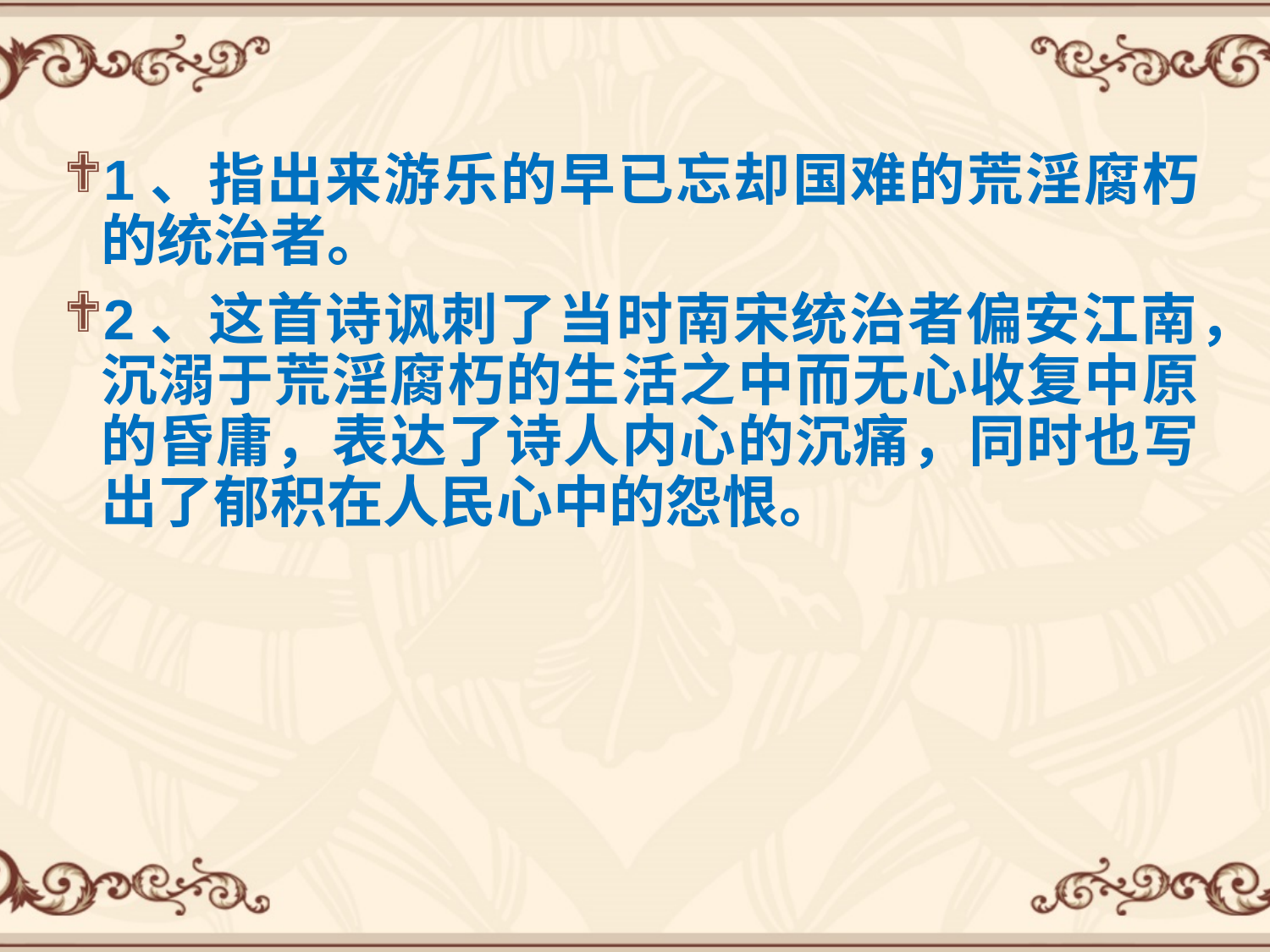

1、指出来游乐的早已忘却国难的荒淫腐朽的统治者。
2、这首诗讽刺了当时南宋统治者偏安江南，沉溺于荒淫腐朽的生活之中而无心收复中原的昏庸，表达了诗人内心的沉痛，同时也写出了郁积在人民心中的怨恨。